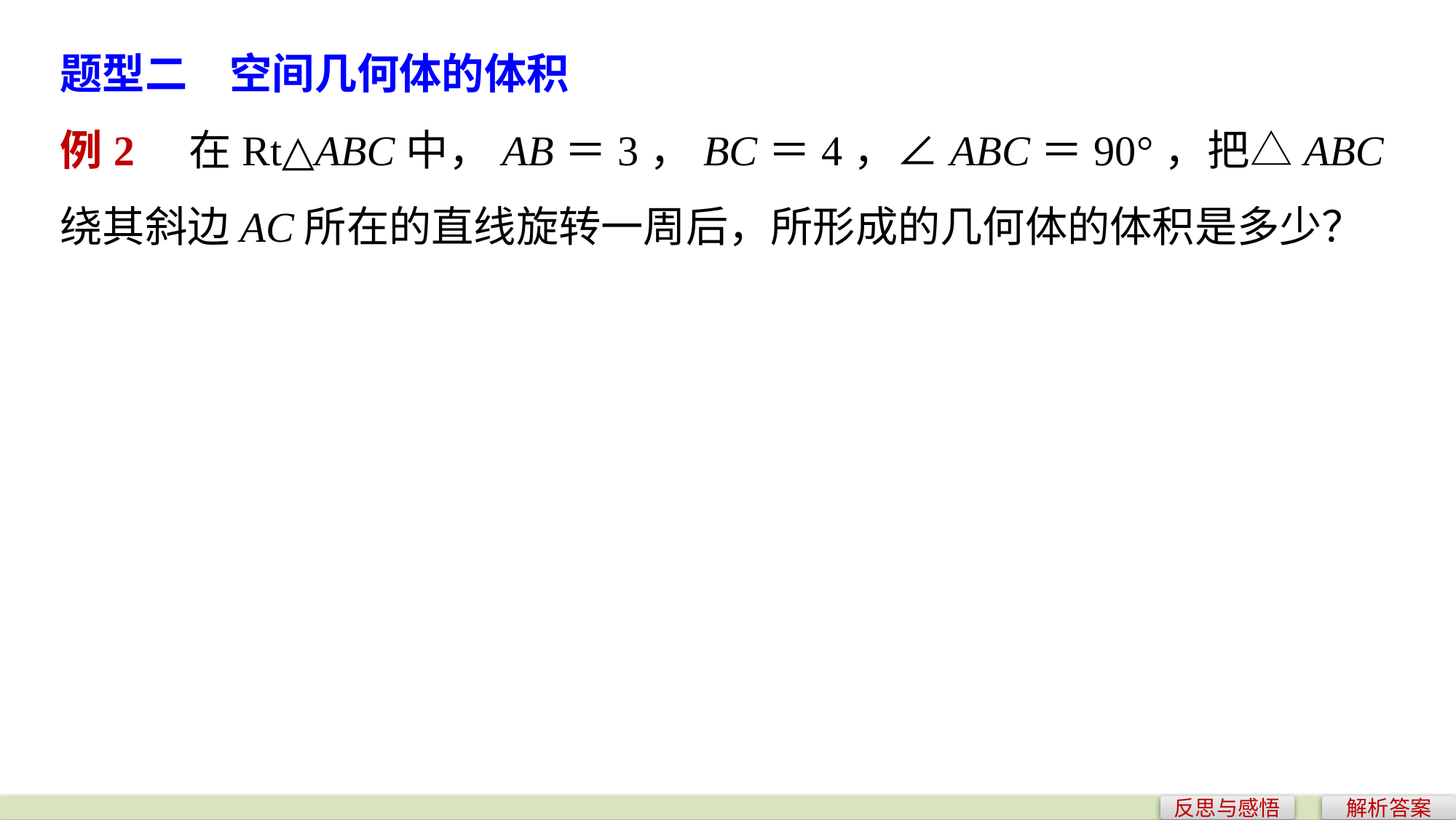

题型二　空间几何体的体积
例2　在Rt△ABC中，AB＝3，BC＝4，∠ABC＝90°，把△ABC绕其斜边AC所在的直线旋转一周后，所形成的几何体的体积是多少？
反思与感悟
解析答案